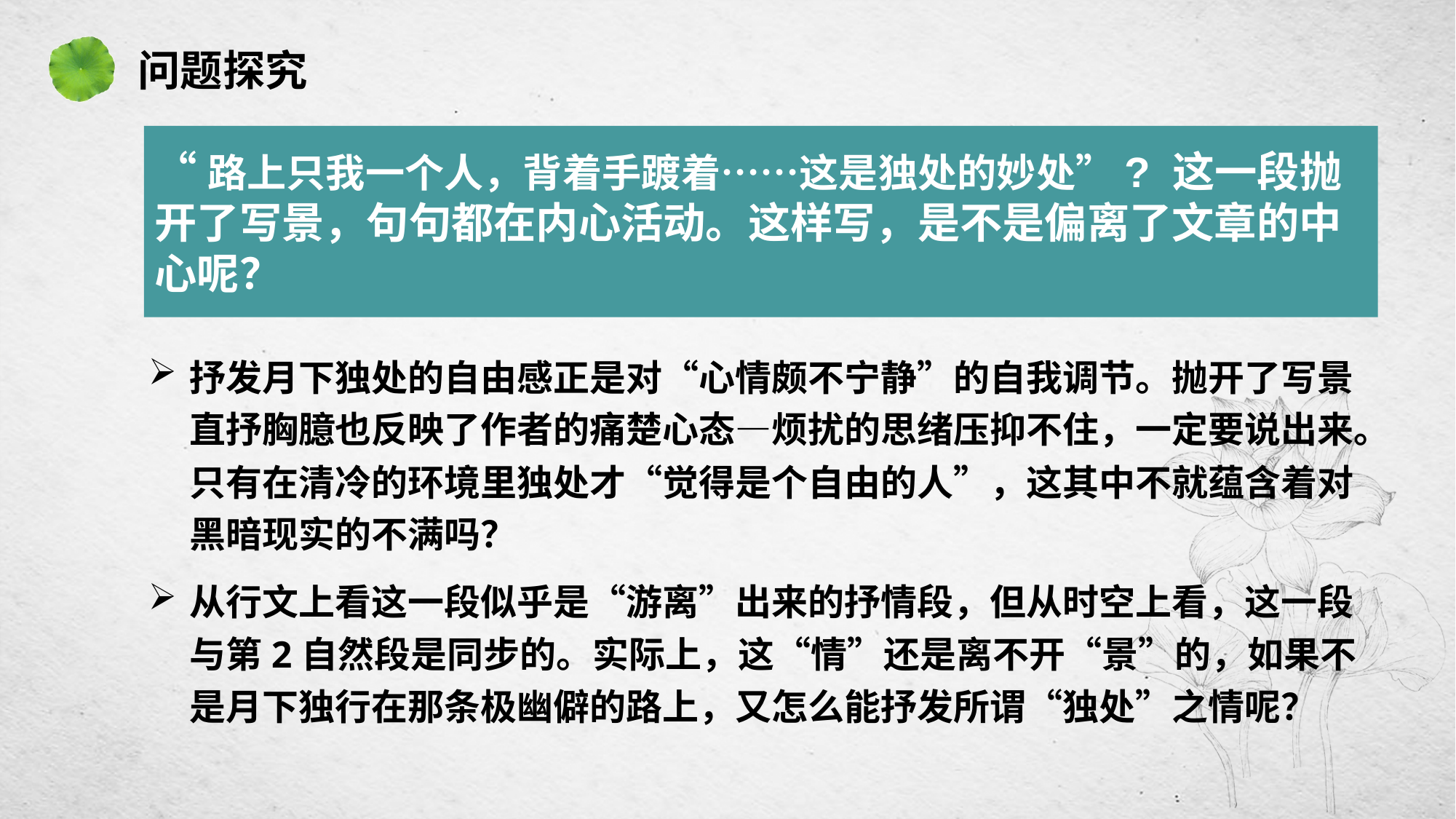

问题探究
“路上只我一个人，背着手踱着……这是独处的妙处”? 这一段抛开了写景，句句都在内心活动。这样写，是不是偏离了文章的中心呢？
抒发月下独处的自由感正是对“心情颇不宁静”的自我调节。抛开了写景直抒胸臆也反映了作者的痛楚心态—烦扰的思绪压抑不住，一定要说出来。只有在清冷的环境里独处才“觉得是个自由的人”，这其中不就蕴含着对黑暗现实的不满吗？
从行文上看这一段似乎是“游离”出来的抒情段，但从时空上看，这一段与第2自然段是同步的。实际上，这“情”还是离不开“景”的，如果不是月下独行在那条极幽僻的路上，又怎么能抒发所谓“独处”之情呢？